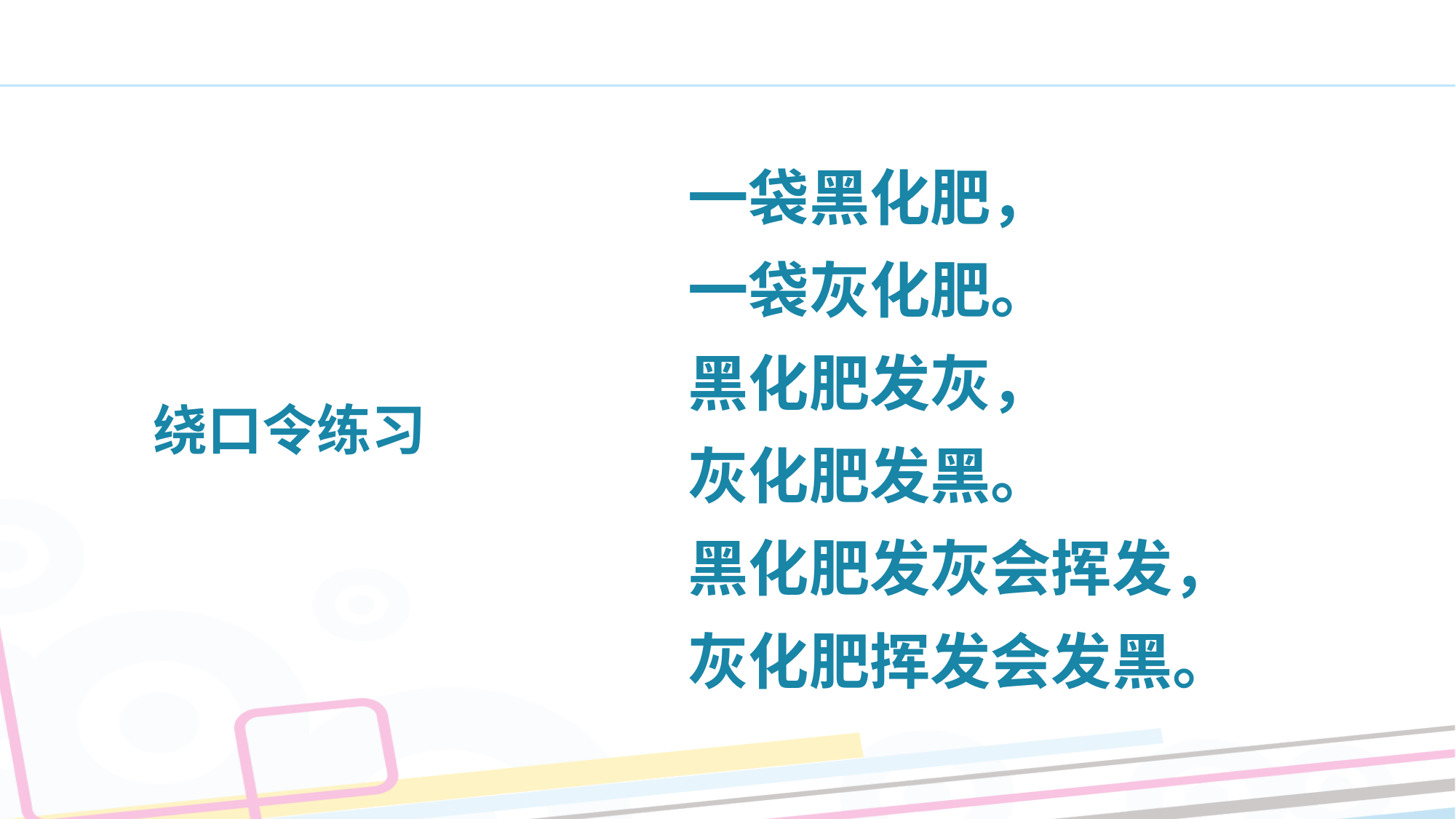

一袋黑化肥，
一袋灰化肥。
黑化肥发灰，
灰化肥发黑。
黑化肥发灰会挥发，
灰化肥挥发会发黑。
  绕口令练习